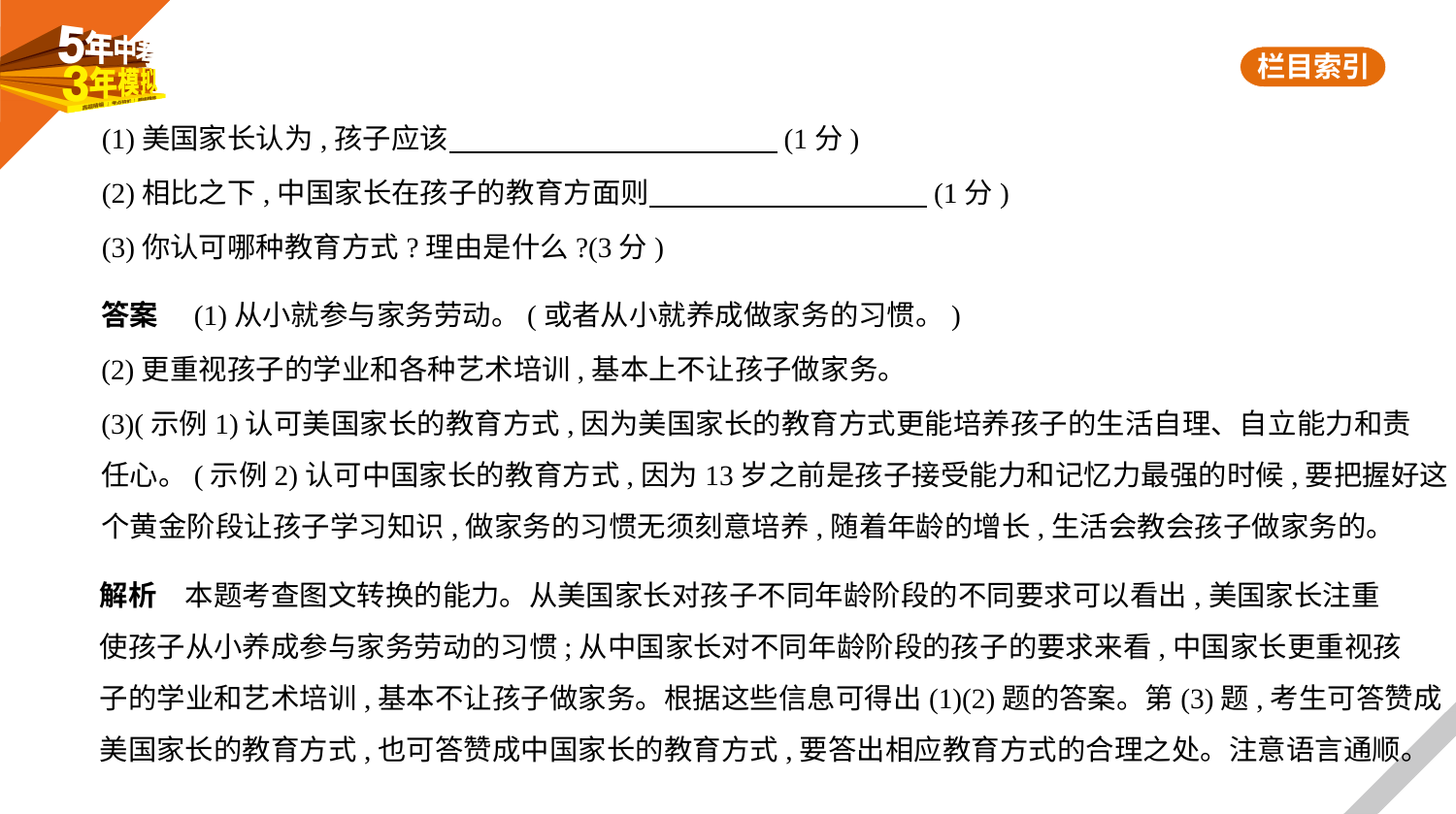

(1)美国家长认为,孩子应该                                                    (1分)
(2)相比之下,中国家长在孩子的教育方面则                                            (1分)
(3)你认可哪种教育方式?理由是什么?(3分)
答案　(1)从小就参与家务劳动。(或者从小就养成做家务的习惯。)
(2)更重视孩子的学业和各种艺术培训,基本上不让孩子做家务。
(3)(示例1)认可美国家长的教育方式,因为美国家长的教育方式更能培养孩子的生活自理、自立能力和责
任心。(示例2)认可中国家长的教育方式,因为13岁之前是孩子接受能力和记忆力最强的时候,要把握好这
个黄金阶段让孩子学习知识,做家务的习惯无须刻意培养,随着年龄的增长,生活会教会孩子做家务的。
解析　本题考查图文转换的能力。从美国家长对孩子不同年龄阶段的不同要求可以看出,美国家长注重
使孩子从小养成参与家务劳动的习惯;从中国家长对不同年龄阶段的孩子的要求来看,中国家长更重视孩
子的学业和艺术培训,基本不让孩子做家务。根据这些信息可得出(1)(2)题的答案。第(3)题,考生可答赞成
美国家长的教育方式,也可答赞成中国家长的教育方式,要答出相应教育方式的合理之处。注意语言通顺。